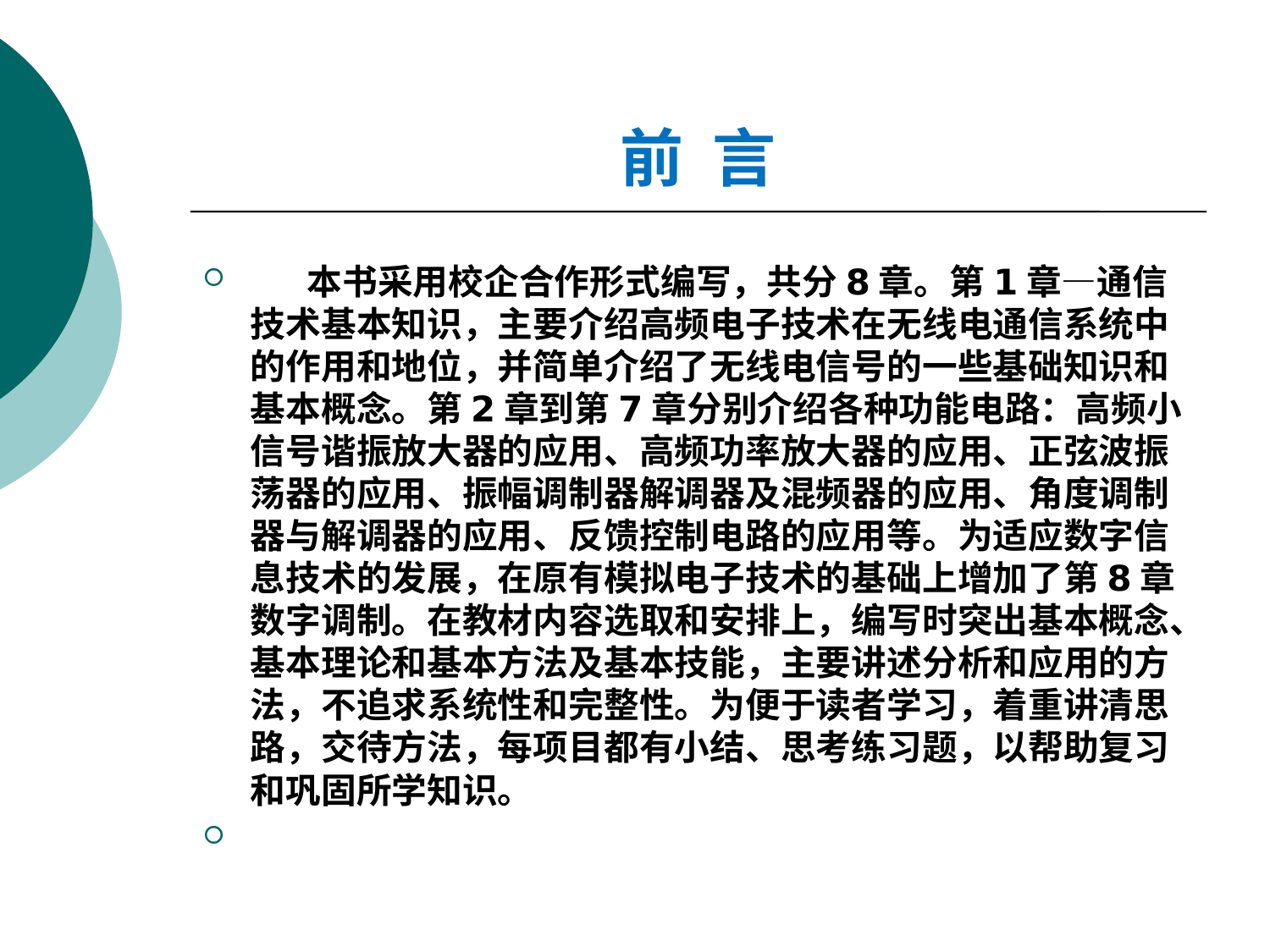

# 前  言
      本书采用校企合作形式编写，共分8章。第1章—通信技术基本知识，主要介绍高频电子技术在无线电通信系统中的作用和地位，并简单介绍了无线电信号的一些基础知识和基本概念。第2章到第7章分别介绍各种功能电路：高频小信号谐振放大器的应用、高频功率放大器的应用、正弦波振荡器的应用、振幅调制器解调器及混频器的应用、角度调制器与解调器的应用、反馈控制电路的应用等。为适应数字信息技术的发展，在原有模拟电子技术的基础上增加了第8章数字调制。在教材内容选取和安排上，编写时突出基本概念、基本理论和基本方法及基本技能，主要讲述分析和应用的方法，不追求系统性和完整性。为便于读者学习，着重讲清思路，交待方法，每项目都有小结、思考练习题，以帮助复习和巩固所学知识。